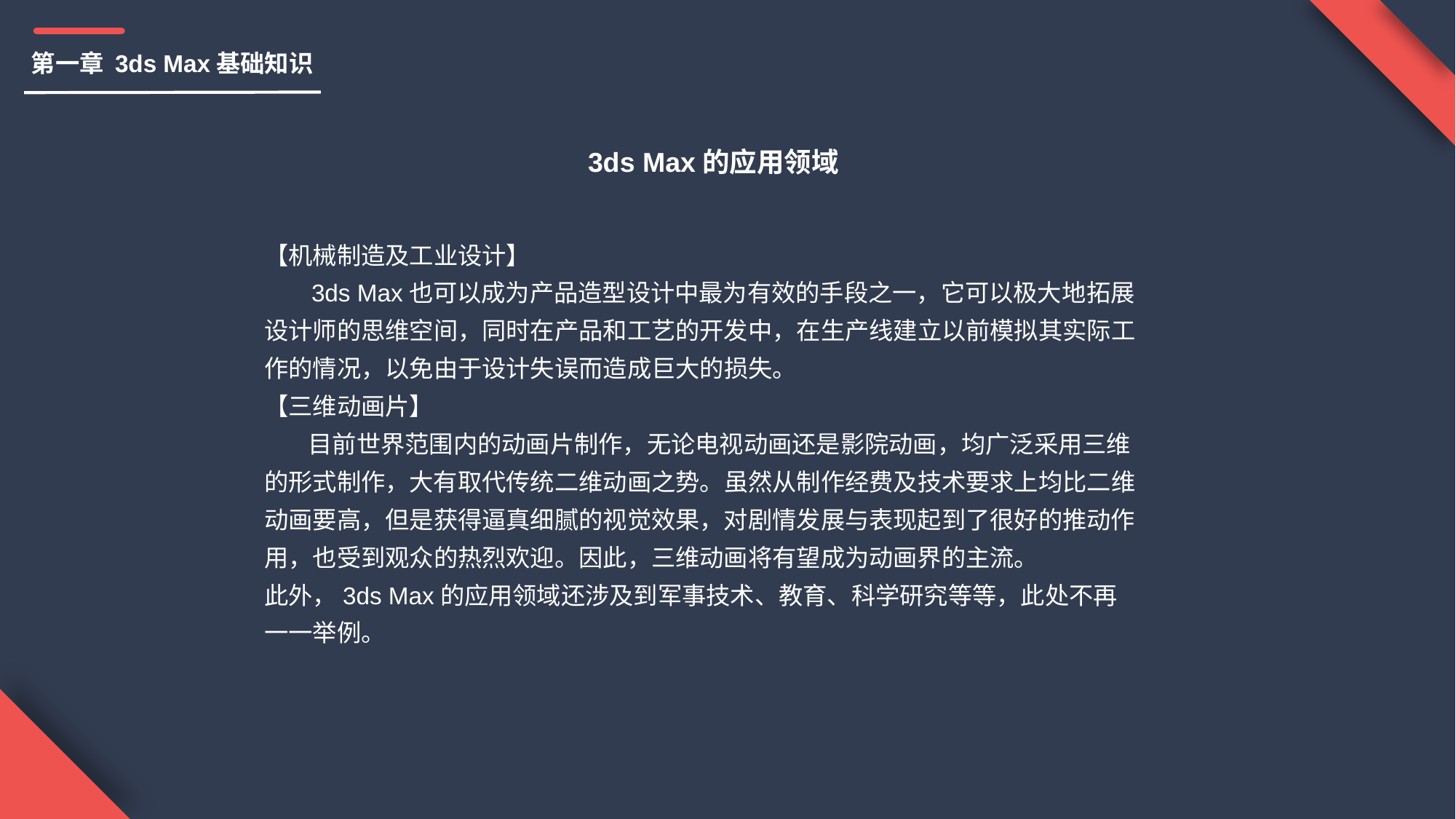

第一章 3ds Max基础知识
3ds Max的应用领域
【机械制造及工业设计】
       3ds Max也可以成为产品造型设计中最为有效的手段之一，它可以极大地拓展设计师的思维空间，同时在产品和工艺的开发中，在生产线建立以前模拟其实际工作的情况，以免由于设计失误而造成巨大的损失。
【三维动画片】
       目前世界范围内的动画片制作，无论电视动画还是影院动画，均广泛采用三维的形式制作，大有取代传统二维动画之势。虽然从制作经费及技术要求上均比二维动画要高，但是获得逼真细腻的视觉效果，对剧情发展与表现起到了很好的推动作用，也受到观众的热烈欢迎。因此，三维动画将有望成为动画界的主流。
此外，3ds Max的应用领域还涉及到军事技术、教育、科学研究等等，此处不再一一举例。